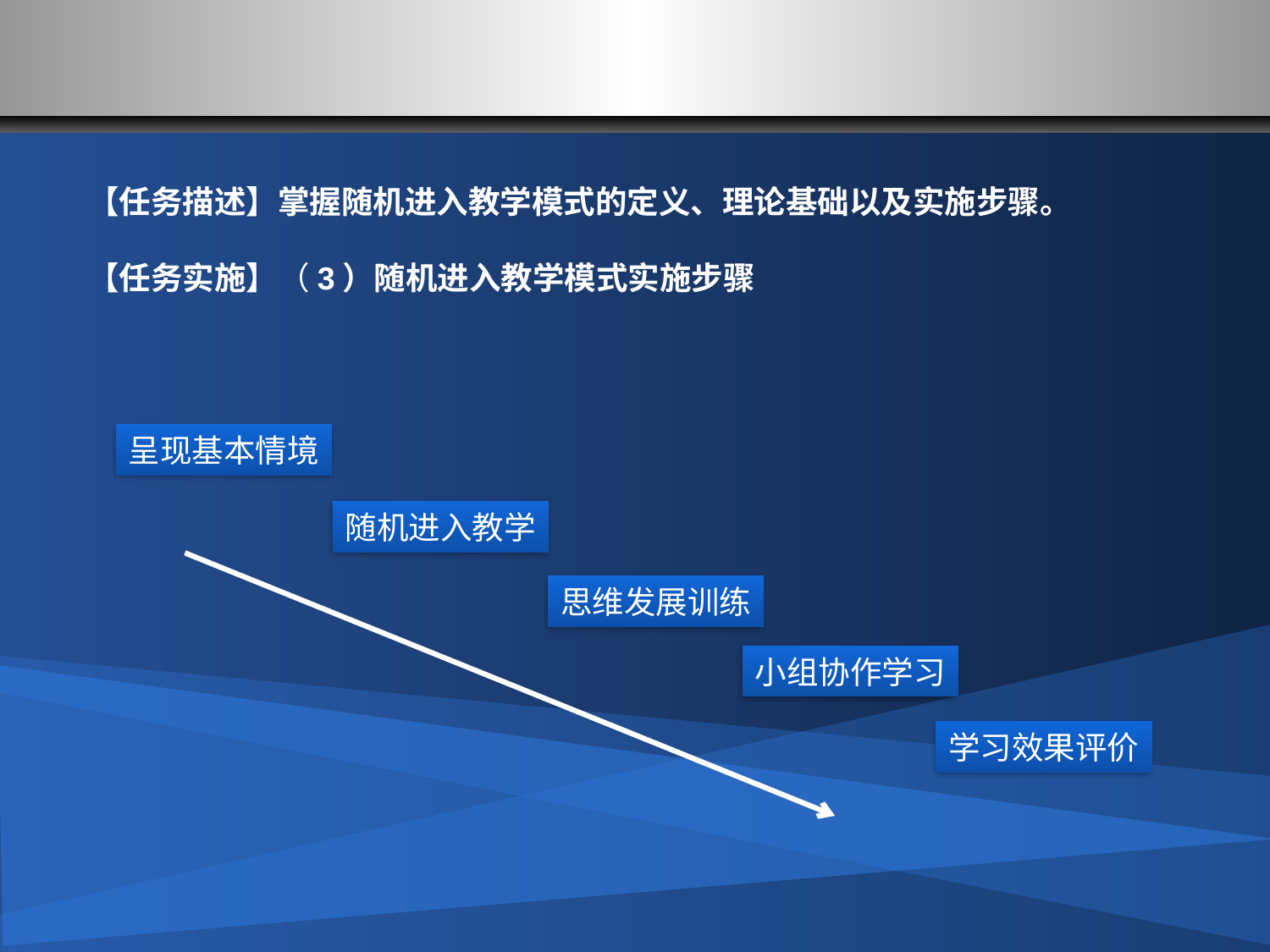

#
【任务描述】掌握随机进入教学模式的定义、理论基础以及实施步骤。

【任务实施】（3）随机进入教学模式实施步骤
呈现基本情境
随机进入教学
思维发展训练
小组协作学习
学习效果评价